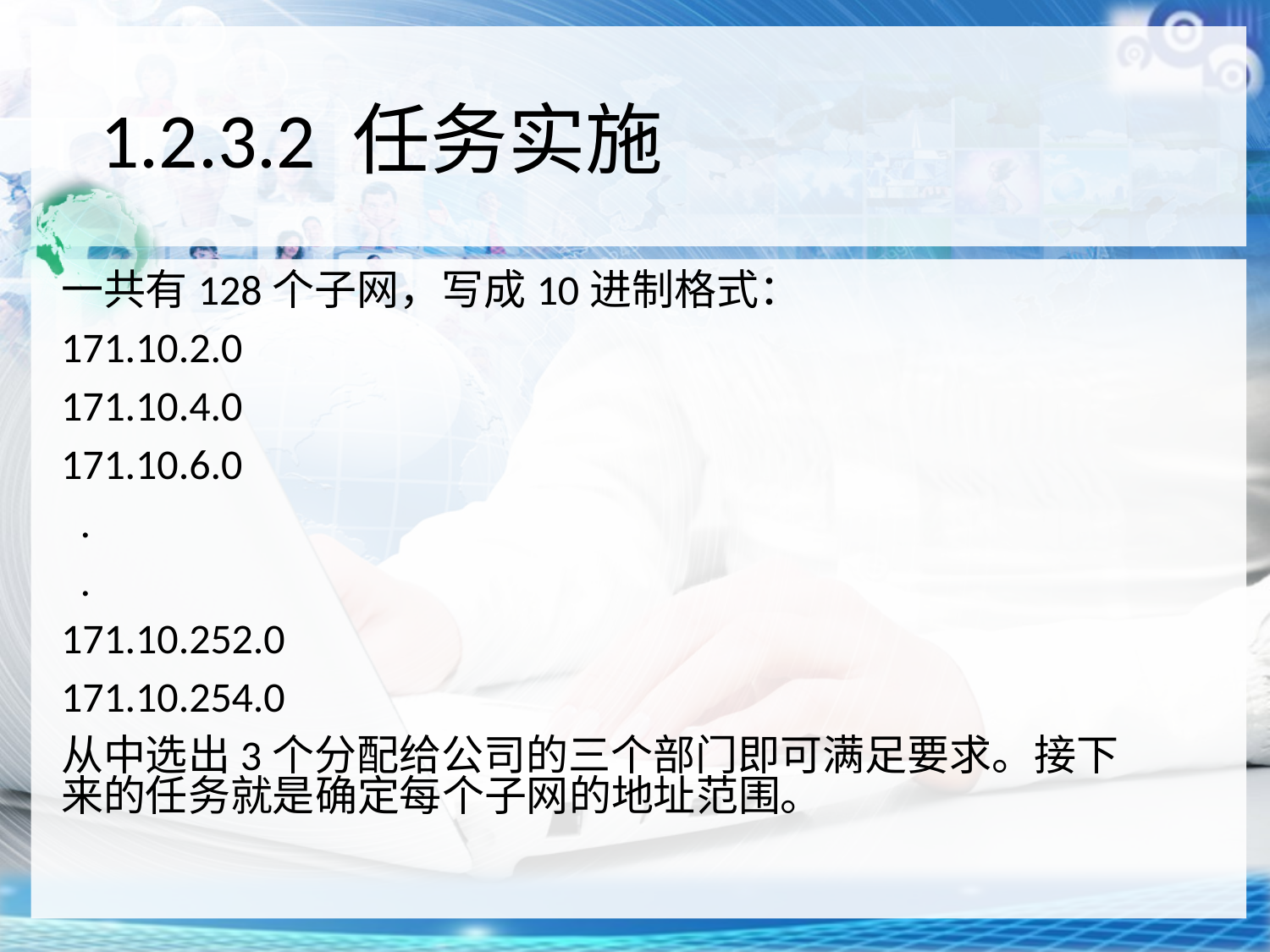

# 1.2.3.2 任务实施
一共有128个子网，写成10进制格式：
171.10.2.0
171.10.4.0
171.10.6.0
  .
  .
171.10.252.0
171.10.254.0
从中选出3个分配给公司的三个部门即可满足要求。接下来的任务就是确定每个子网的地址范围。